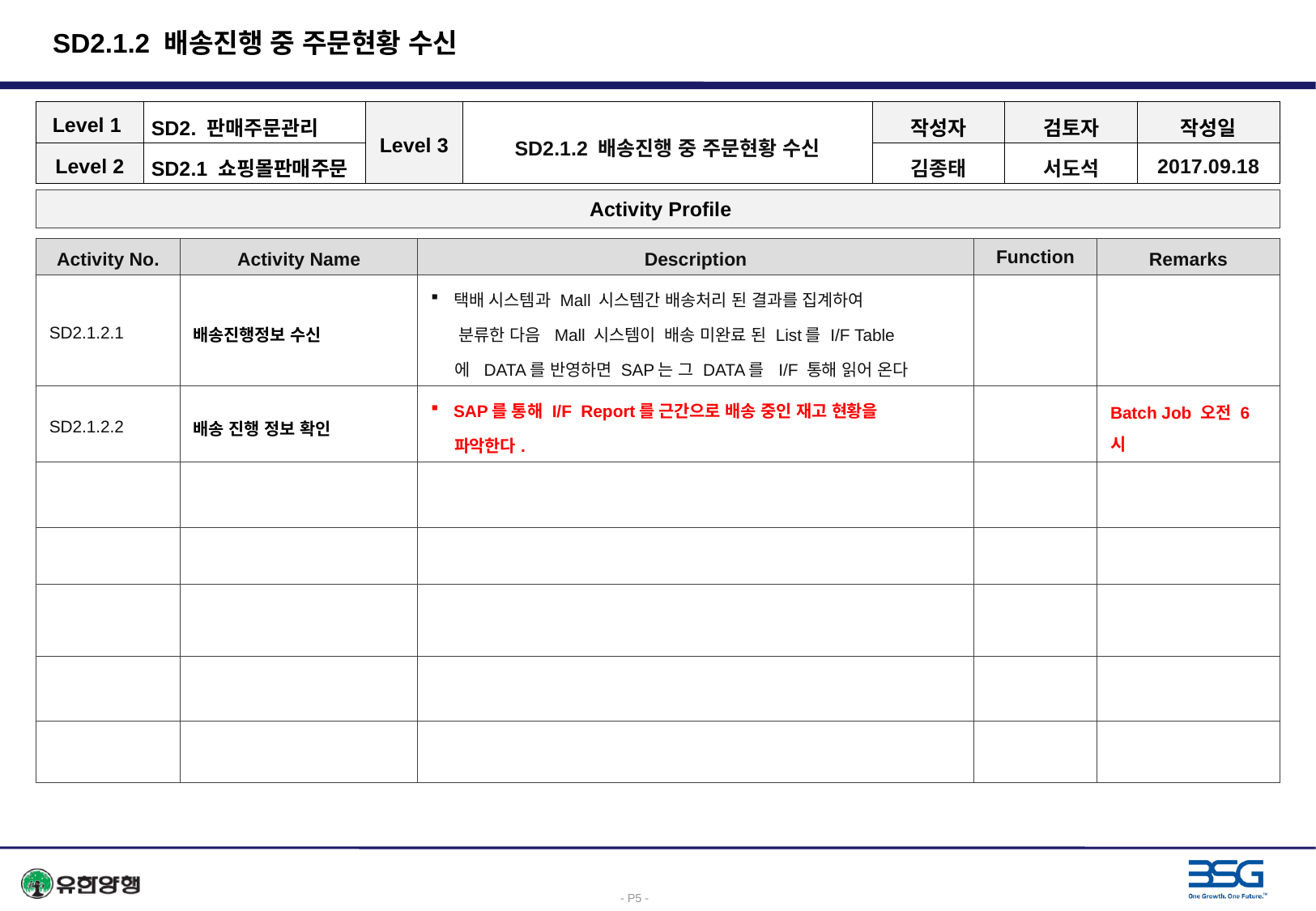

# SD2.1.2 배송진행 중 주문현황 수신
| Level 1 | SD2. 판매주문관리 | Level 3 | SD2.1.2 배송진행 중 주문현황 수신 | 작성자 | 검토자 | 작성일 |
| --- | --- | --- | --- | --- | --- | --- |
| Level 2 | SD2.1 쇼핑몰판매주문 |  |  | 김종태 | 서도석 | 2017.09.18 |
 Activity Profile
| Activity No. | Activity Name | Description | Function | Remarks |
| --- | --- | --- | --- | --- |
| SD2.1.2.1 | 배송진행정보 수신 | 택배 시스템과 Mall 시스템간 배송처리 된 결과를 집계하여 분류한 다음 Mall 시스템이 배송 미완료 된 List를 I/F Table 에 DATA를 반영하면 SAP는 그 DATA를 I/F 통해 읽어 온다 |  |  |
| SD2.1.2.2 | 배송 진행 정보 확인 | SAP를 통해 I/F Report를 근간으로 배송 중인 재고 현황을 파악한다. |  | Batch Job 오전 6시 |
|  |  |  |  |  |
|  |  |  |  |  |
|  |  |  |  |  |
|  |  |  |  |  |
|  |  |  |  |  |